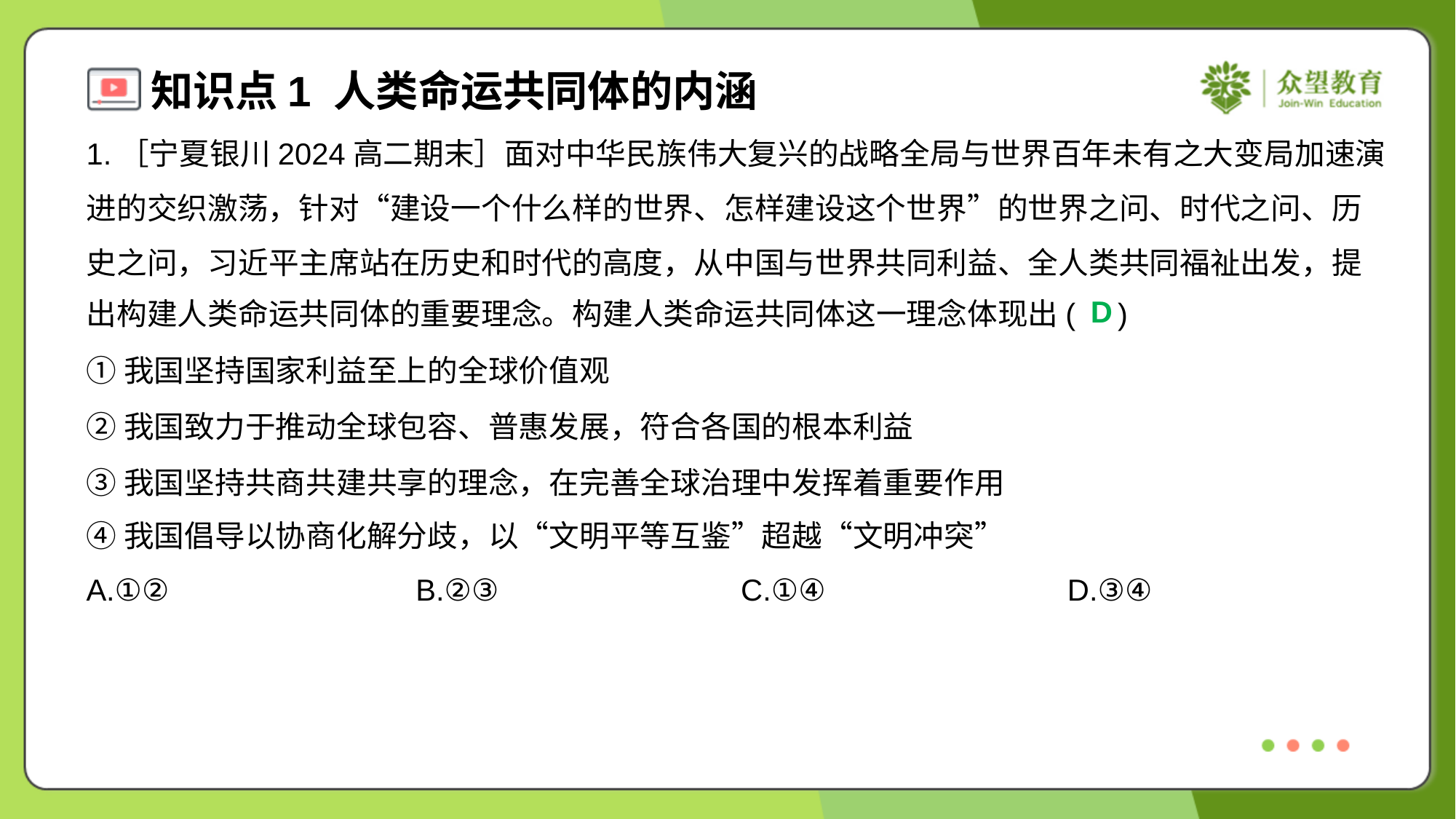

1.［宁夏银川2024高二期末］面对中华民族伟大复兴的战略全局与世界百年未有之大变局加速演
进的交织激荡，针对“建设一个什么样的世界、怎样建设这个世界”的世界之问、时代之问、历
史之问，习近平主席站在历史和时代的高度，从中国与世界共同利益、全人类共同福祉出发，提
出构建人类命运共同体的重要理念。构建人类命运共同体这一理念体现出(     )
D
①我国坚持国家利益至上的全球价值观
②我国致力于推动全球包容、普惠发展，符合各国的根本利益
③我国坚持共商共建共享的理念，在完善全球治理中发挥着重要作用
④我国倡导以协商化解分歧，以“文明平等互鉴”超越“文明冲突”
A.①②	B.②③	C.①④	D.③④